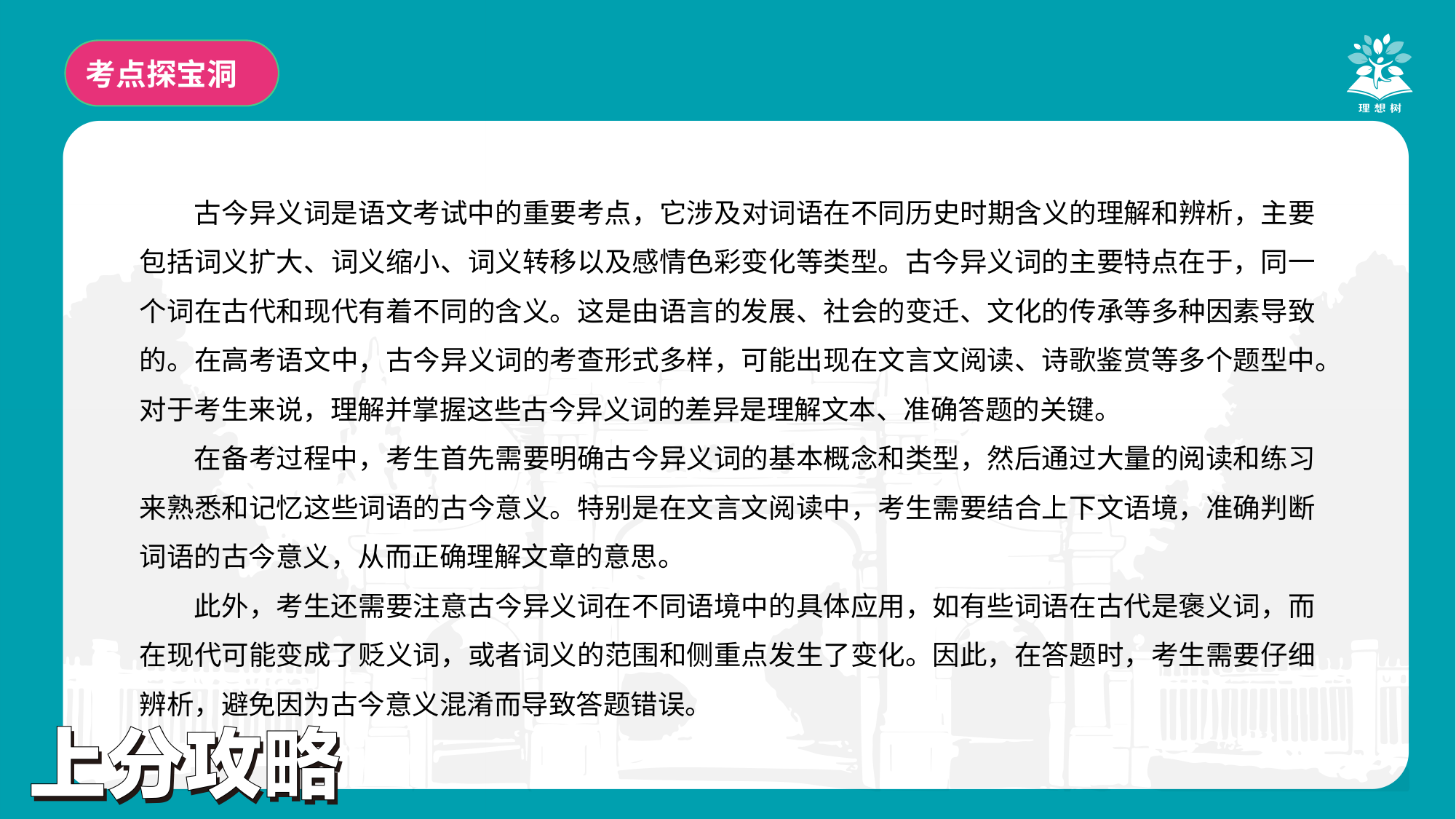

考点探宝洞
古今异义词是语文考试中的重要考点，它涉及对词语在不同历史时期含义的理解和辨析，主要包括词义扩大、词义缩小、词义转移以及感情色彩变化等类型。古今异义词的主要特点在于，同一个词在古代和现代有着不同的含义。这是由语言的发展、社会的变迁、文化的传承等多种因素导致的。在高考语文中，古今异义词的考查形式多样，可能出现在文言文阅读、诗歌鉴赏等多个题型中。对于考生来说，理解并掌握这些古今异义词的差异是理解文本、准确答题的关键。
在备考过程中，考生首先需要明确古今异义词的基本概念和类型，然后通过大量的阅读和练习来熟悉和记忆这些词语的古今意义。特别是在文言文阅读中，考生需要结合上下文语境，准确判断词语的古今意义，从而正确理解文章的意思。
此外，考生还需要注意古今异义词在不同语境中的具体应用，如有些词语在古代是褒义词，而在现代可能变成了贬义词，或者词义的范围和侧重点发生了变化。因此，在答题时，考生需要仔细辨析，避免因为古今意义混淆而导致答题错误。